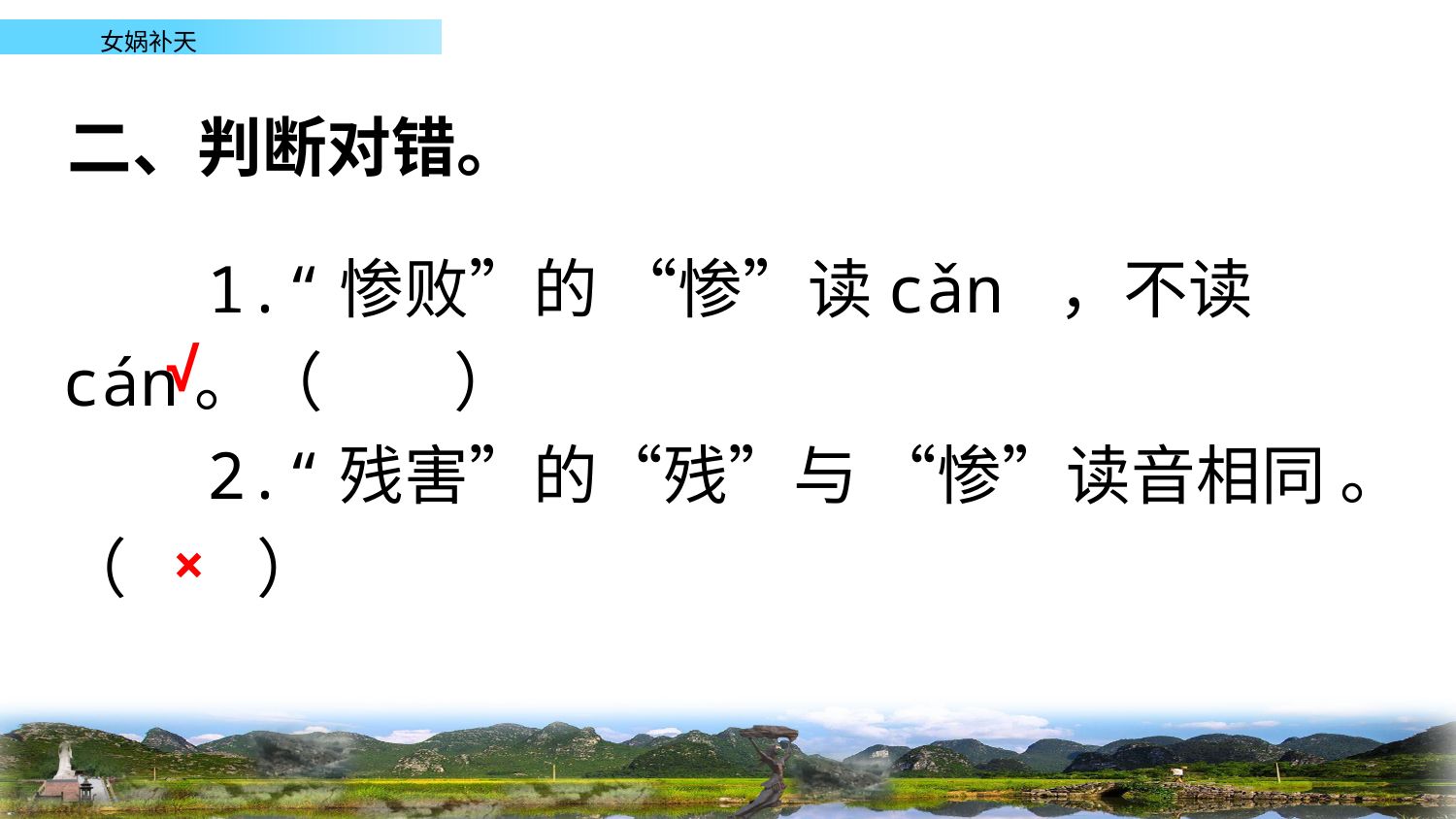

二、判断对错。
　　1.“惨败”的 “惨”读cǎn ，不读cán。（　　）
　　2.“残害”的“残”与 “惨”读音相同 。（　　）
√
×